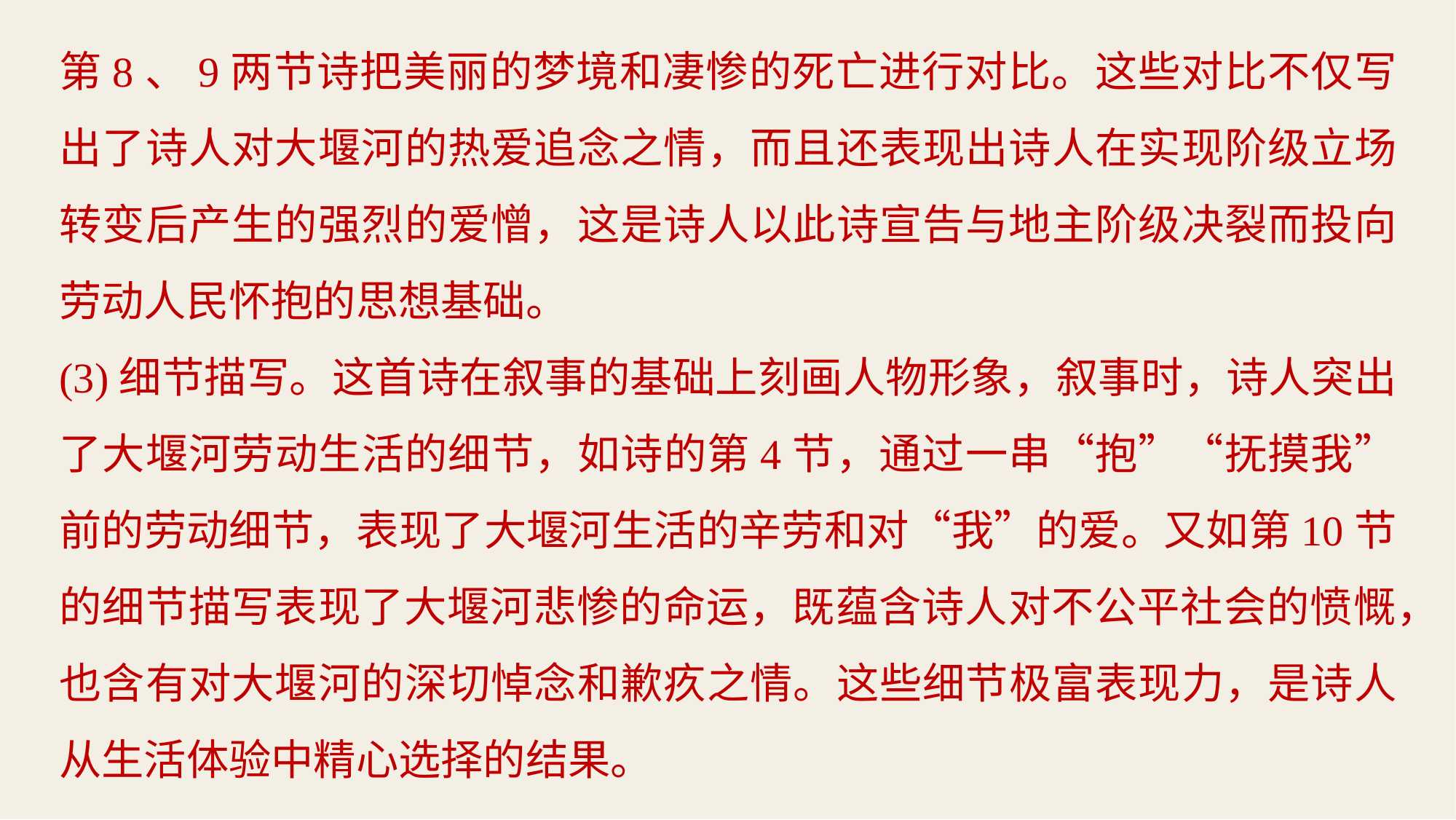

第8、9两节诗把美丽的梦境和凄惨的死亡进行对比。这些对比不仅写出了诗人对大堰河的热爱追念之情，而且还表现出诗人在实现阶级立场转变后产生的强烈的爱憎，这是诗人以此诗宣告与地主阶级决裂而投向劳动人民怀抱的思想基础。
(3)细节描写。这首诗在叙事的基础上刻画人物形象，叙事时，诗人突出了大堰河劳动生活的细节，如诗的第4节，通过一串“抱”“抚摸我”前的劳动细节，表现了大堰河生活的辛劳和对“我”的爱。又如第10节的细节描写表现了大堰河悲惨的命运，既蕴含诗人对不公平社会的愤慨，也含有对大堰河的深切悼念和歉疚之情。这些细节极富表现力，是诗人从生活体验中精心选择的结果。